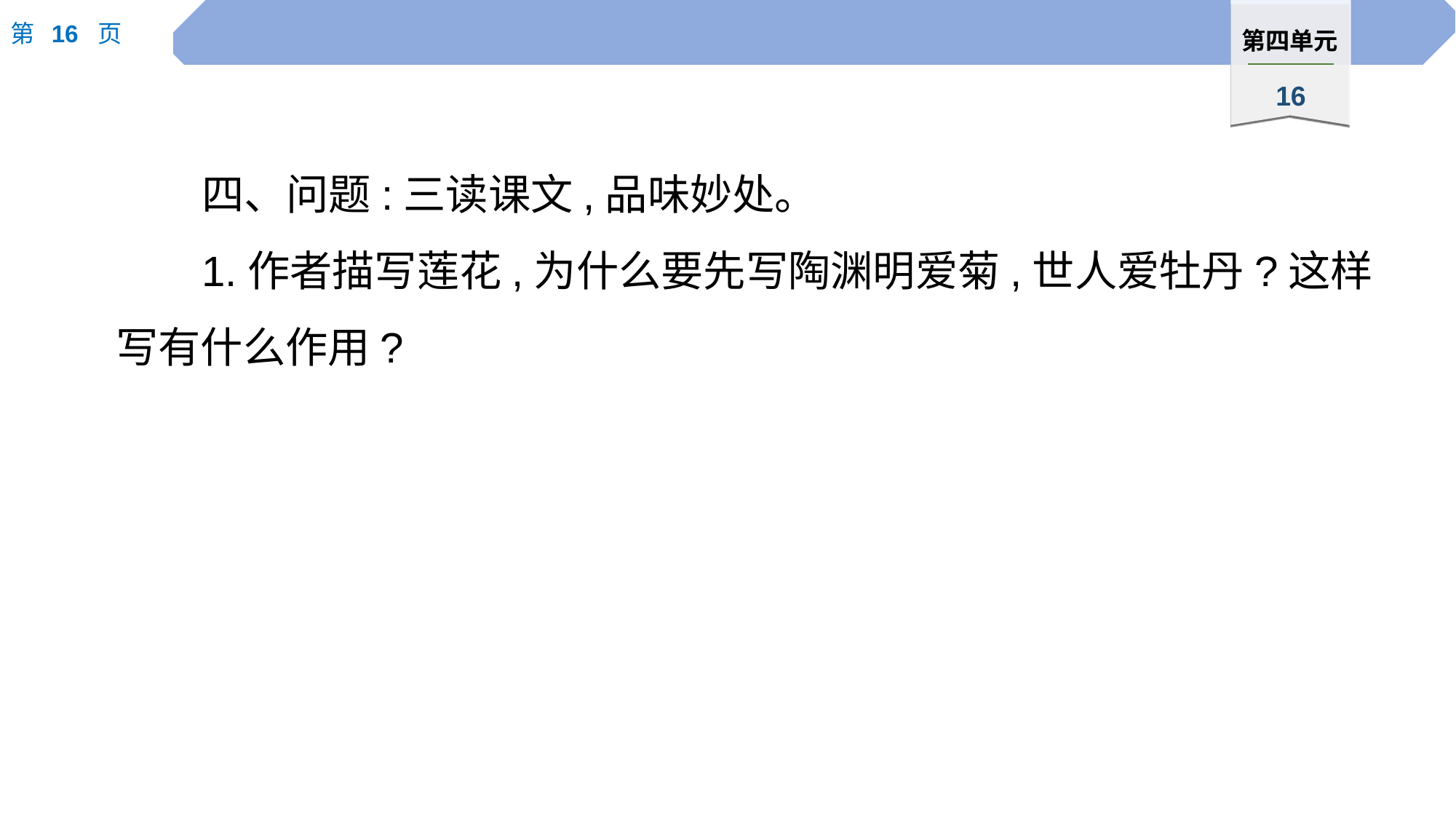

四、问题:三读课文,品味妙处。
1.作者描写莲花,为什么要先写陶渊明爱菊,世人爱牡丹?这样写有什么作用?